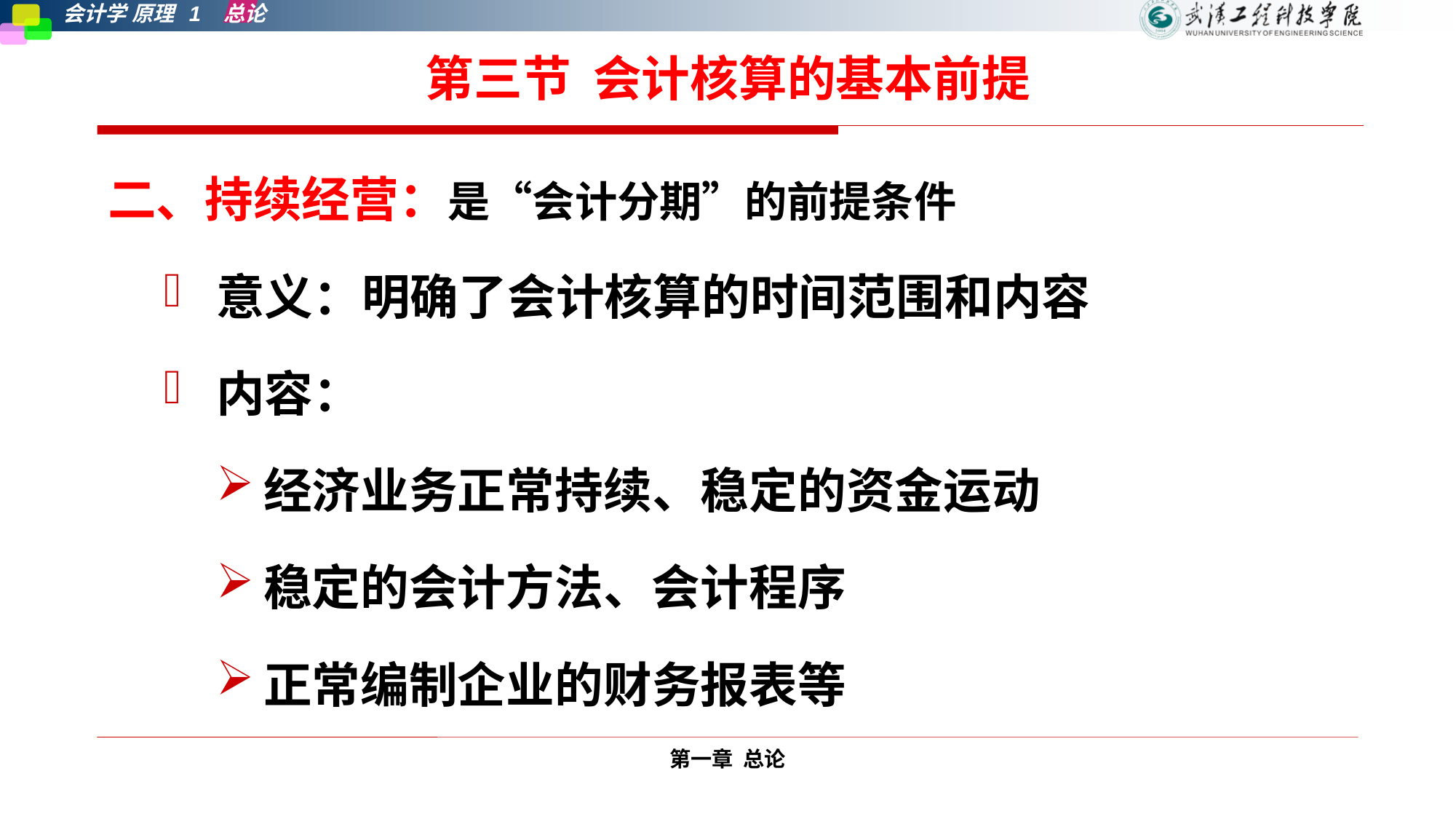

# 第三节  会计核算的基本前提
二、持续经营：是“会计分期”的前提条件
意义：明确了会计核算的时间范围和内容
内容：
经济业务正常持续、稳定的资金运动
稳定的会计方法、会计程序
正常编制企业的财务报表等

第一章  总论